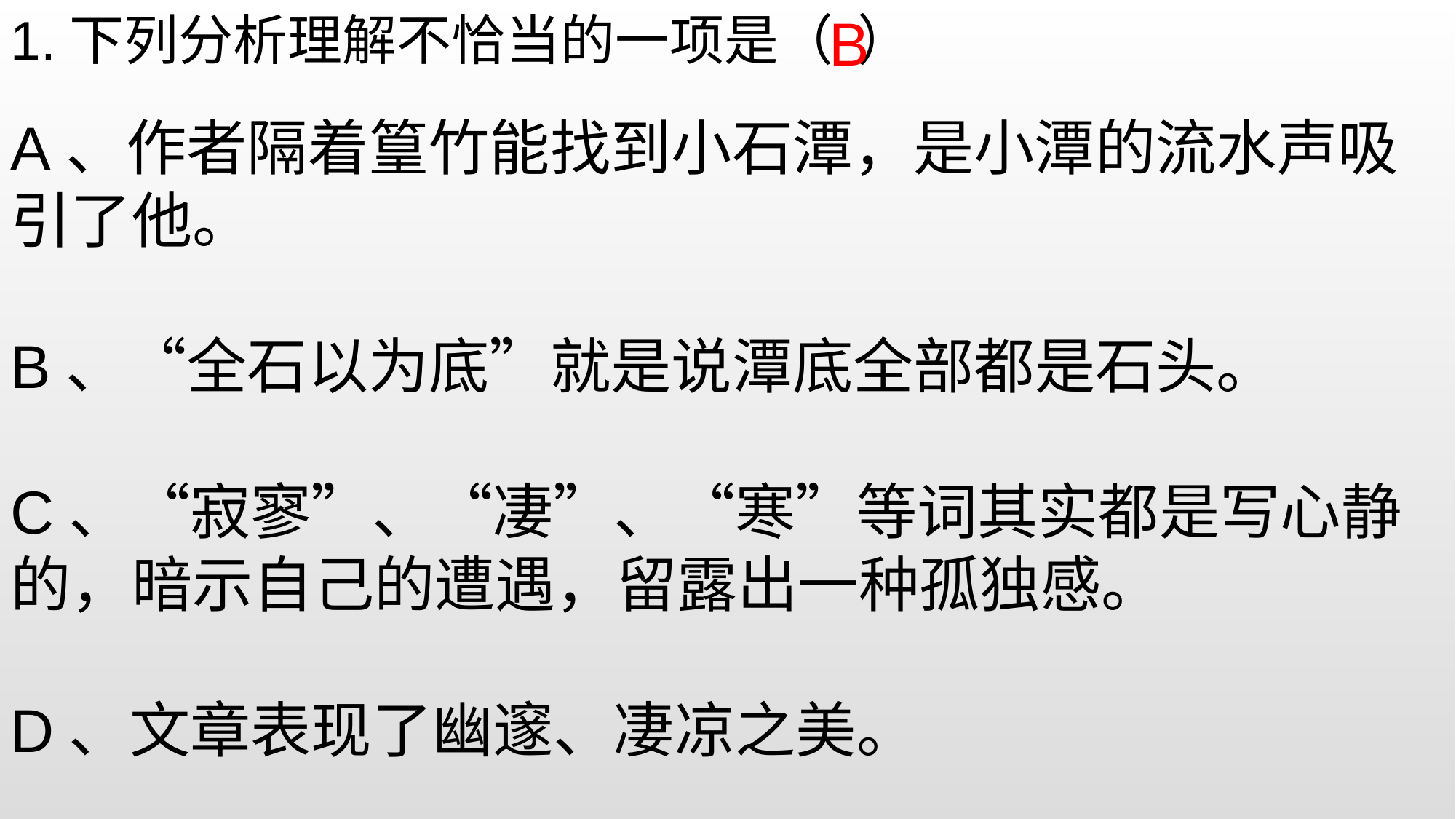

1.下列分析理解不恰当的一项是（  ）
B
A、作者隔着篁竹能找到小石潭，是小潭的流水声吸引了他。

B、“全石以为底”就是说潭底全部都是石头。

C、“寂寥”、“凄”、“寒”等词其实都是写心静的，暗示自己的遭遇，留露出一种孤独感。

D、文章表现了幽邃、凄凉之美。